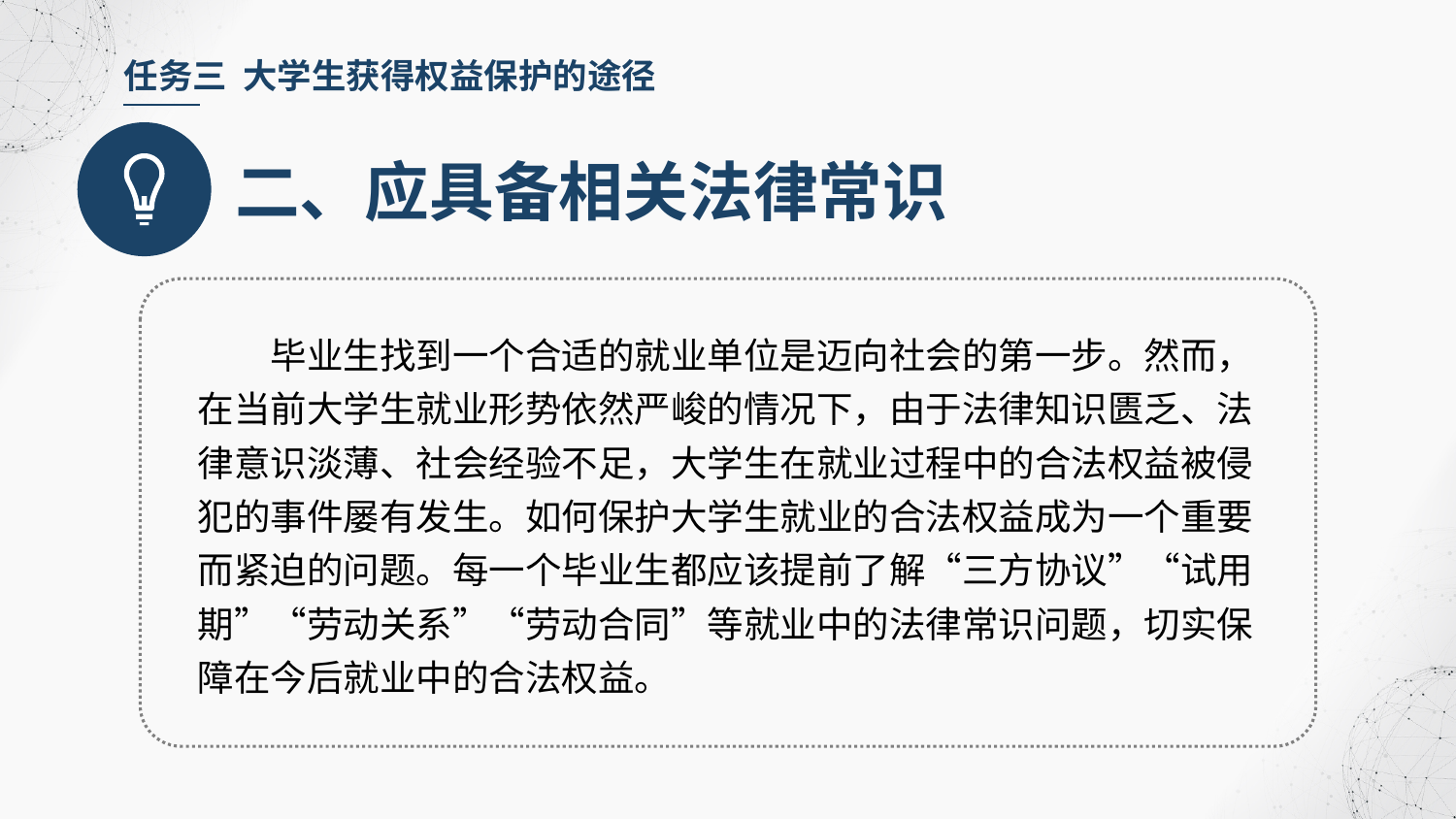

任务三  大学生获得权益保护的途径

二、应具备相关法律常识

毕业生找到一个合适的就业单位是迈向社会的第一步。然而，在当前大学生就业形势依然严峻的情况下，由于法律知识匮乏、法律意识淡薄、社会经验不足，大学生在就业过程中的合法权益被侵犯的事件屡有发生。如何保护大学生就业的合法权益成为一个重要而紧迫的问题。每一个毕业生都应该提前了解“三方协议”“试用期”“劳动关系”“劳动合同”等就业中的法律常识问题，切实保障在今后就业中的合法权益。